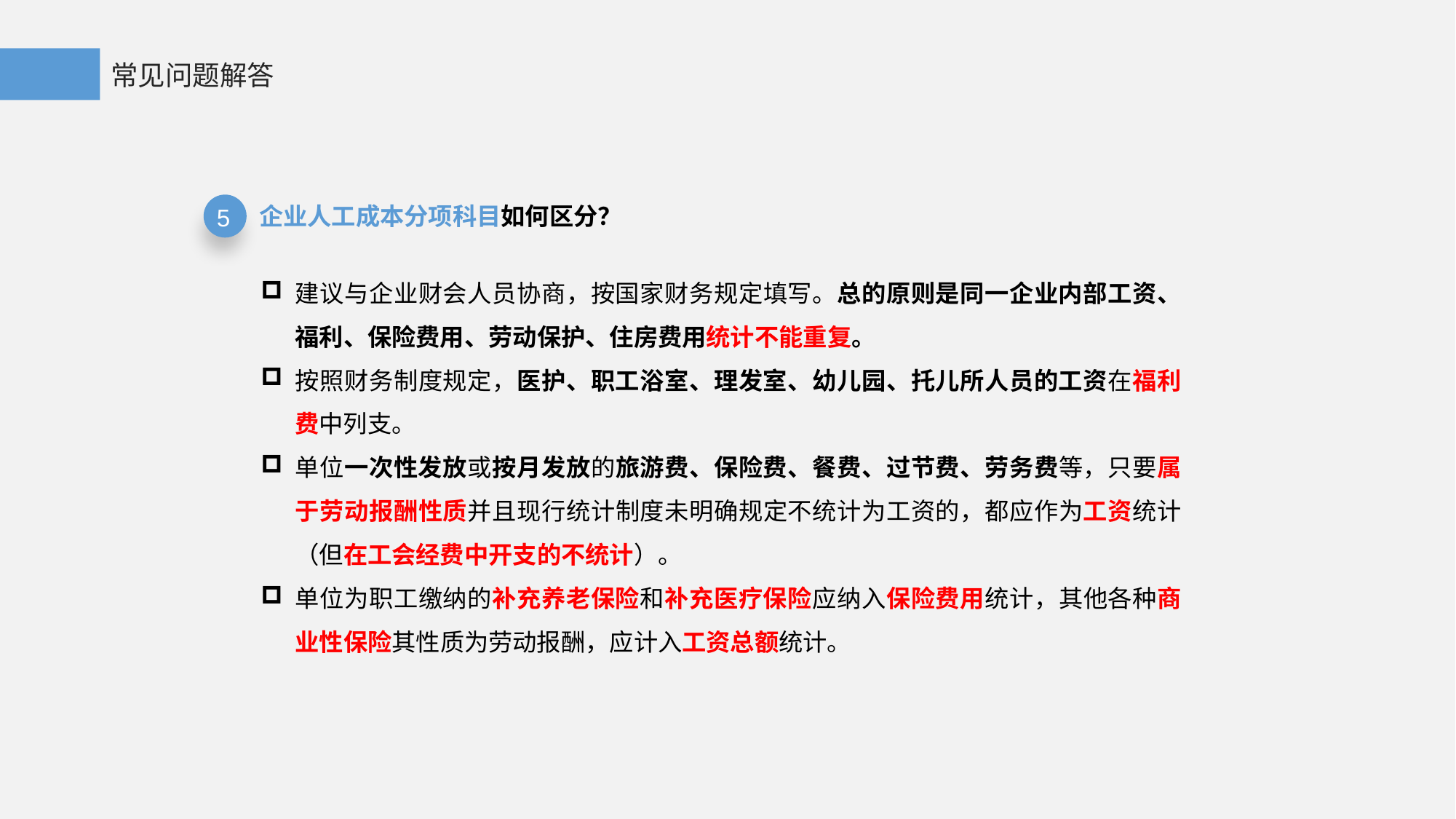

常见问题解答

企业人工成本分项科目如何区分？
5
建议与企业财会人员协商，按国家财务规定填写。总的原则是同一企业内部工资、福利、保险费用、劳动保护、住房费用统计不能重复。
按照财务制度规定，医护、职工浴室、理发室、幼儿园、托儿所人员的工资在福利费中列支。
单位一次性发放或按月发放的旅游费、保险费、餐费、过节费、劳务费等，只要属于劳动报酬性质并且现行统计制度未明确规定不统计为工资的，都应作为工资统计（但在工会经费中开支的不统计）。
单位为职工缴纳的补充养老保险和补充医疗保险应纳入保险费用统计，其他各种商业性保险其性质为劳动报酬，应计入工资总额统计。

61